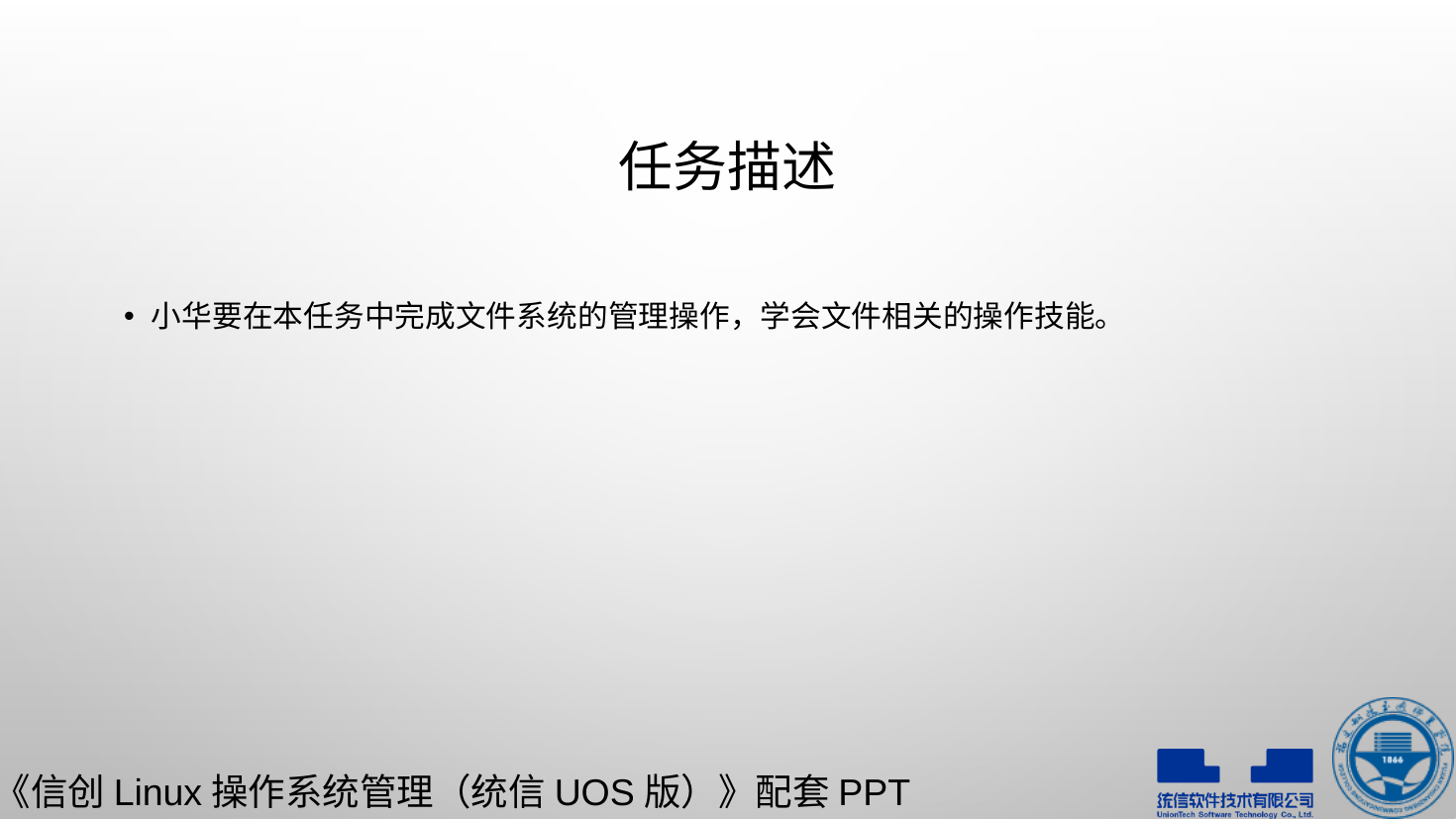

# 任务描述
小华要在本任务中完成文件系统的管理操作，学会文件相关的操作技能。